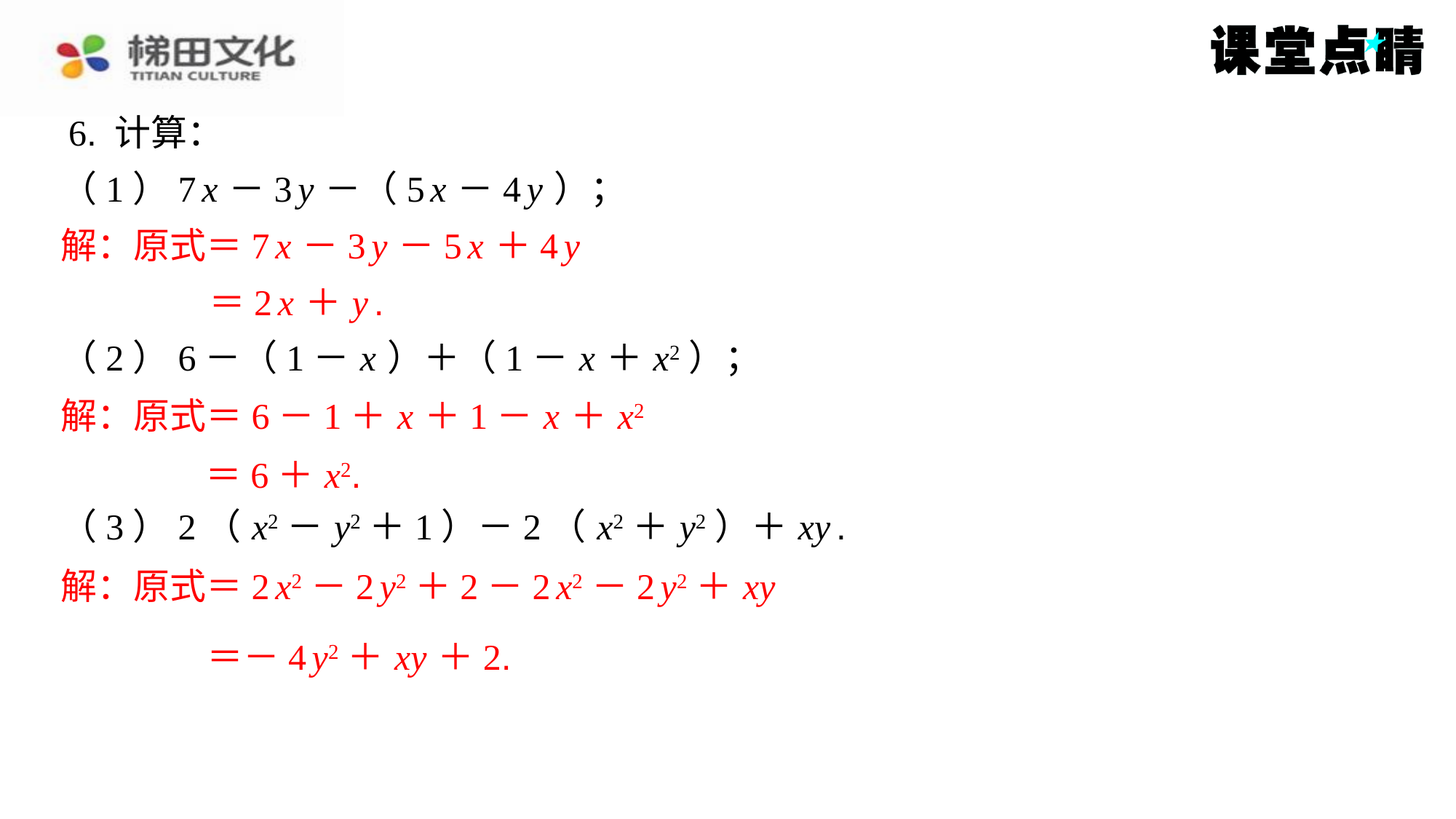

6. 计算：
（1）7 x －3 y －（5 x －4 y ）；
解：原式＝7 x －3 y －5 x ＋4 y
＝2 x ＋ y .
（2）6－（1－ x ）＋（1－ x ＋ x2）；
解：原式＝6－1＋ x ＋1－ x ＋ x2
＝6＋ x2.
（3）2（ x2－ y2＋1）－2（ x2＋ y2）＋ xy .
解：原式＝2 x2－2 y2＋2－2 x2－2 y2＋ xy
＝－4 y2＋ xy ＋2.
解：原式＝7 x －3 y －5 x ＋4 y
＝2 x ＋ y .
解：原式＝6－1＋ x ＋1－ x ＋ x2
＝6＋ x2.
解：原式＝2 x2－2 y2＋2－2 x2－2 y2＋ xy
＝－4 y2＋ xy ＋2.